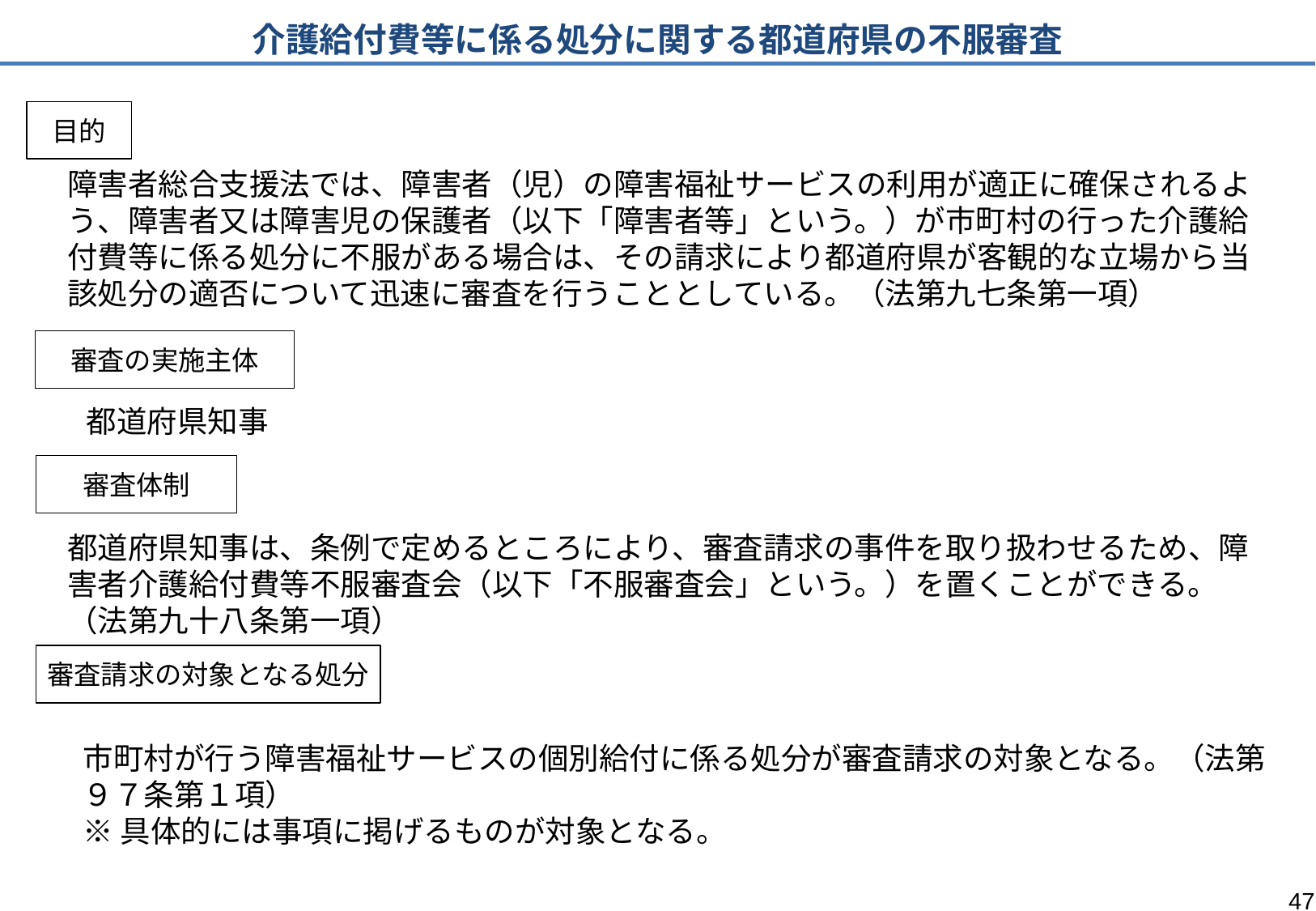

# 介護給付費等に係る処分に関する都道府県の不服審査
目的
障害者総合支援法では、障害者（児）の障害福祉サービスの利用が適正に確保されるよう、障害者又は障害児の保護者（以下「障害者等」という。）が市町村の行った介護給付費等に係る処分に不服がある場合は、その請求により都道府県が客観的な立場から当該処分の適否について迅速に審査を行うこととしている。（法第九七条第一項）
審査の実施主体
都道府県知事
審査体制
都道府県知事は、条例で定めるところにより、審査請求の事件を取り扱わせるため、障害者介護給付費等不服審査会（以下「不服審査会」という。）を置くことができる。（法第九十八条第一項）
審査請求の対象となる処分
市町村が行う障害福祉サービスの個別給付に係る処分が審査請求の対象となる。（法第９７条第１項）
※具体的には事項に掲げるものが対象となる。
47